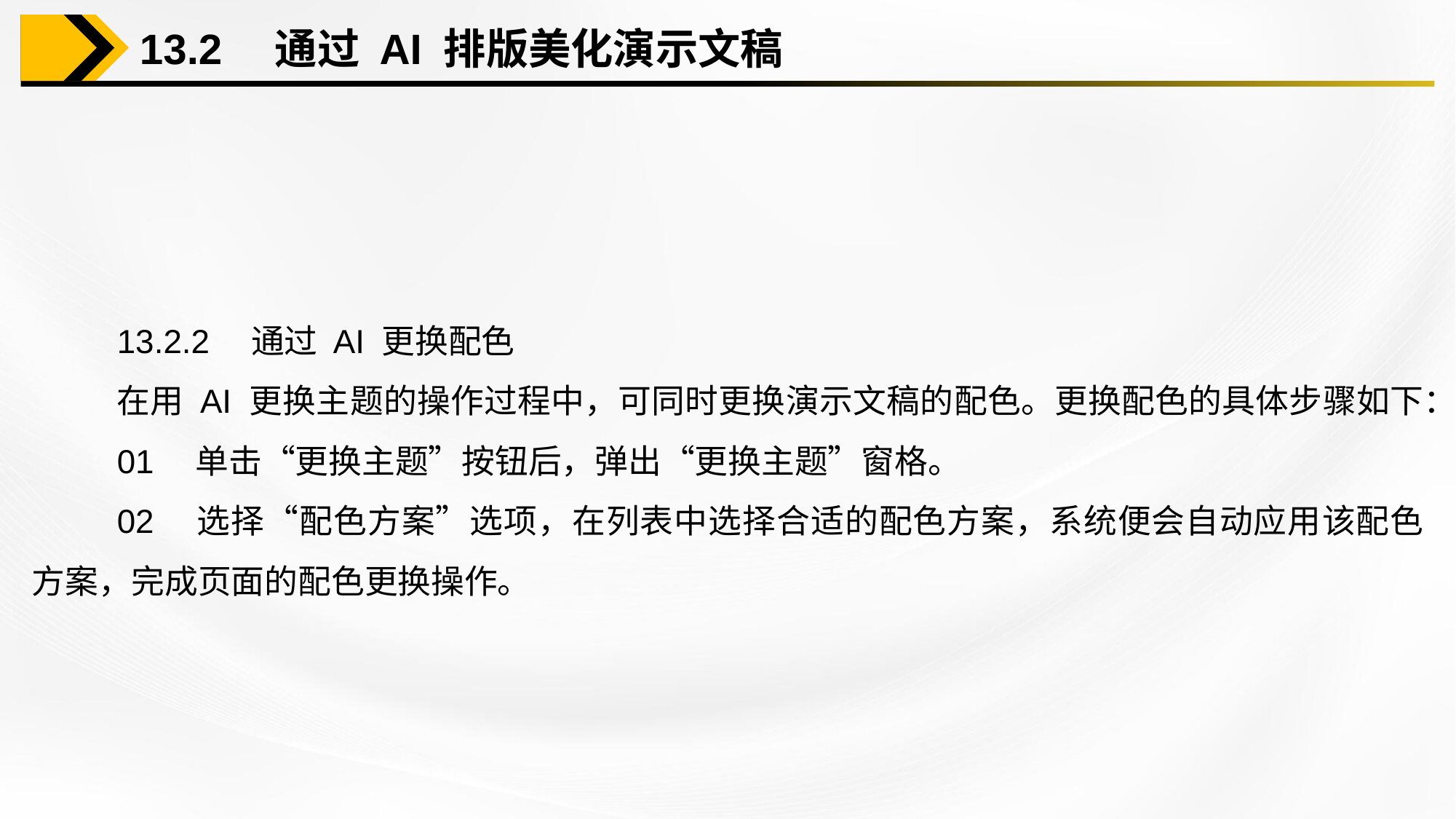

13.2　通过 AI 排版美化演示文稿
13.2.2　通过 AI 更换配色
在用 AI 更换主题的操作过程中，可同时更换演示文稿的配色。更换配色的具体步骤如下：
01　单击“更换主题”按钮后，弹出“更换主题”窗格。
02　选择“配色方案”选项，在列表中选择合适的配色方案，系统便会自动应用该配色方案，完成页面的配色更换操作。